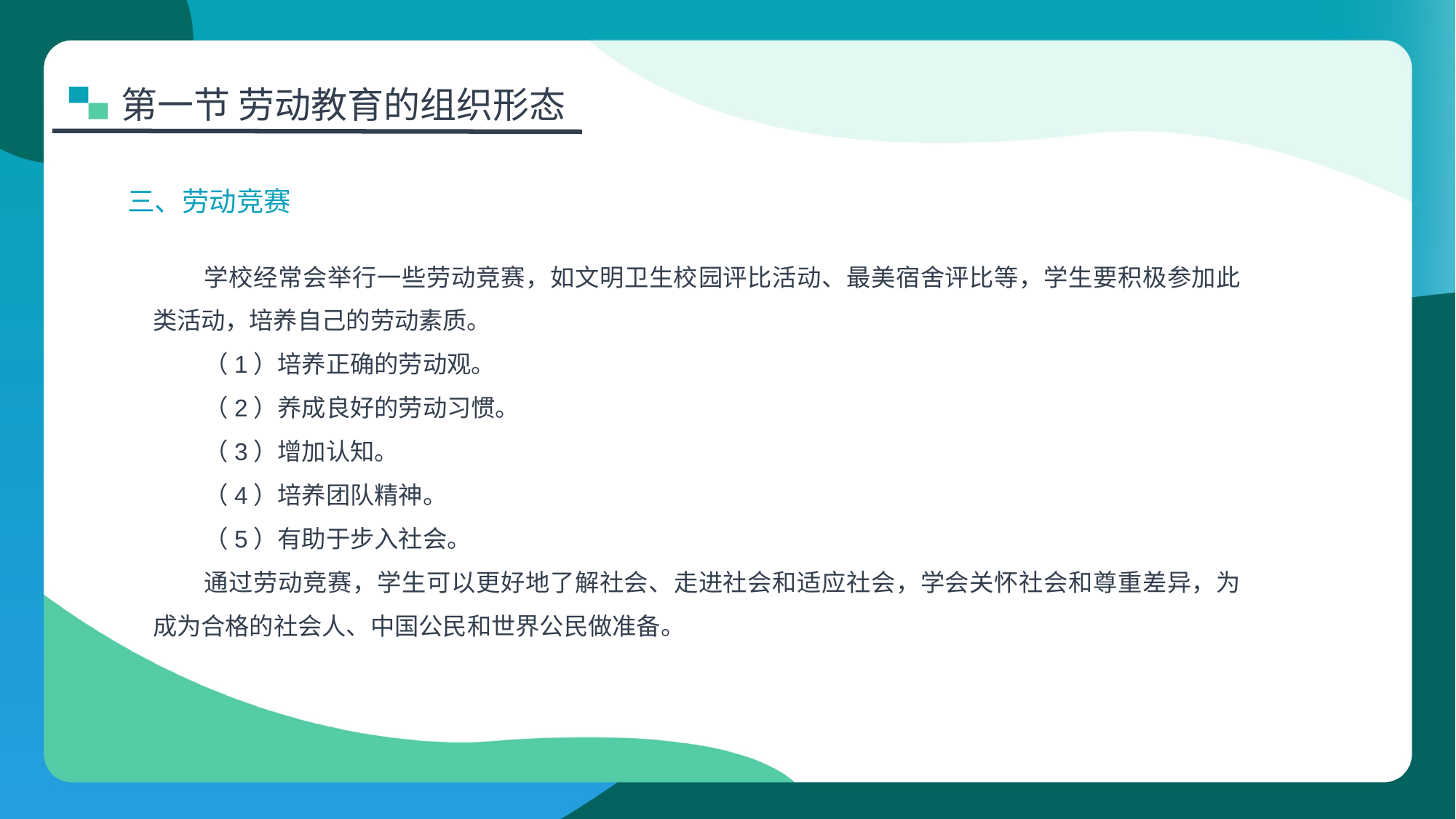

第一节 劳动教育的组织形态

三、劳动竞赛
学校经常会举行一些劳动竞赛，如文明卫生校园评比活动、最美宿舍评比等，学生要积极参加此类活动，培养自己的劳动素质。
（1）培养正确的劳动观。
（2）养成良好的劳动习惯。
（3）增加认知。
（4）培养团队精神。
（5）有助于步入社会。
通过劳动竞赛，学生可以更好地了解社会、走进社会和适应社会，学会关怀社会和尊重差异，为成为合格的社会人、中国公民和世界公民做准备。